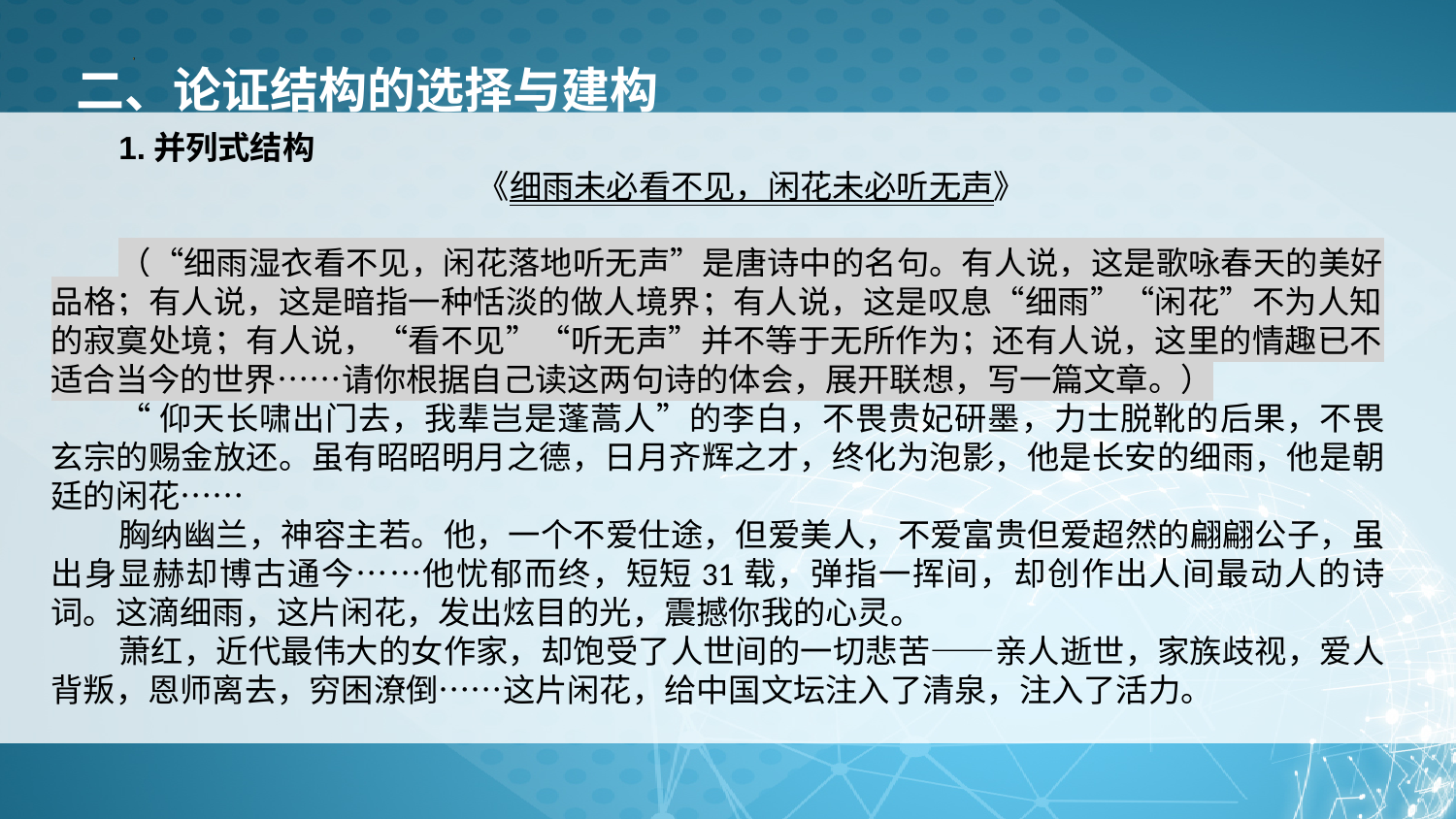

二、论证结构的选择与建构
1.并列式结构
《细雨未必看不见，闲花未必听无声》

（“细雨湿衣看不见，闲花落地听无声”是唐诗中的名句。有人说，这是歌咏春天的美好品格；有人说，这是暗指一种恬淡的做人境界；有人说，这是叹息“细雨”“闲花”不为人知的寂寞处境；有人说，“看不见”“听无声”并不等于无所作为；还有人说，这里的情趣已不适合当今的世界……请你根据自己读这两句诗的体会，展开联想，写一篇文章。）
“仰天长啸出门去，我辈岂是蓬蒿人”的李白，不畏贵妃研墨，力士脱靴的后果，不畏玄宗的赐金放还。虽有昭昭明月之德，日月齐辉之才，终化为泡影，他是长安的细雨，他是朝廷的闲花……
胸纳幽兰，神容主若。他，一个不爱仕途，但爱美人，不爱富贵但爱超然的翩翩公子，虽出身显赫却博古通今……他忧郁而终，短短31载，弹指一挥间，却创作出人间最动人的诗词。这滴细雨，这片闲花，发出炫目的光，震撼你我的心灵。
萧红，近代最伟大的女作家，却饱受了人世间的一切悲苦——亲人逝世，家族歧视，爱人背叛，恩师离去，穷困潦倒……这片闲花，给中国文坛注入了清泉，注入了活力。